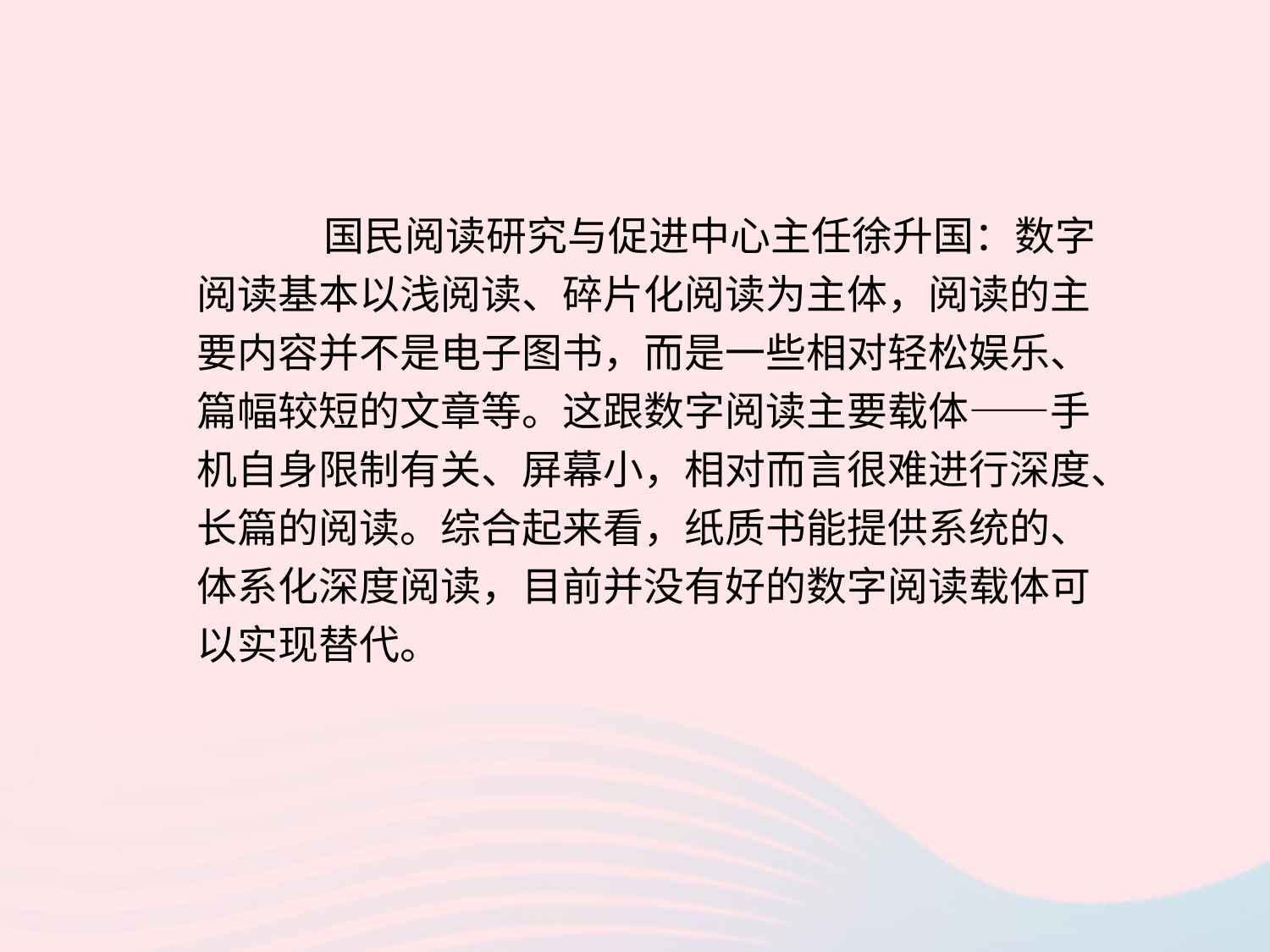

国民阅读研究与促进中心主任徐升国：数字阅读基本以浅阅读、碎片化阅读为主体，阅读的主要内容并不是电子图书，而是一些相对轻松娱乐、篇幅较短的文章等。这跟数字阅读主要载体——手机自身限制有关、屏幕小，相对而言很难进行深度、长篇的阅读。综合起来看，纸质书能提供系统的、体系化深度阅读，目前并没有好的数字阅读载体可以实现替代。